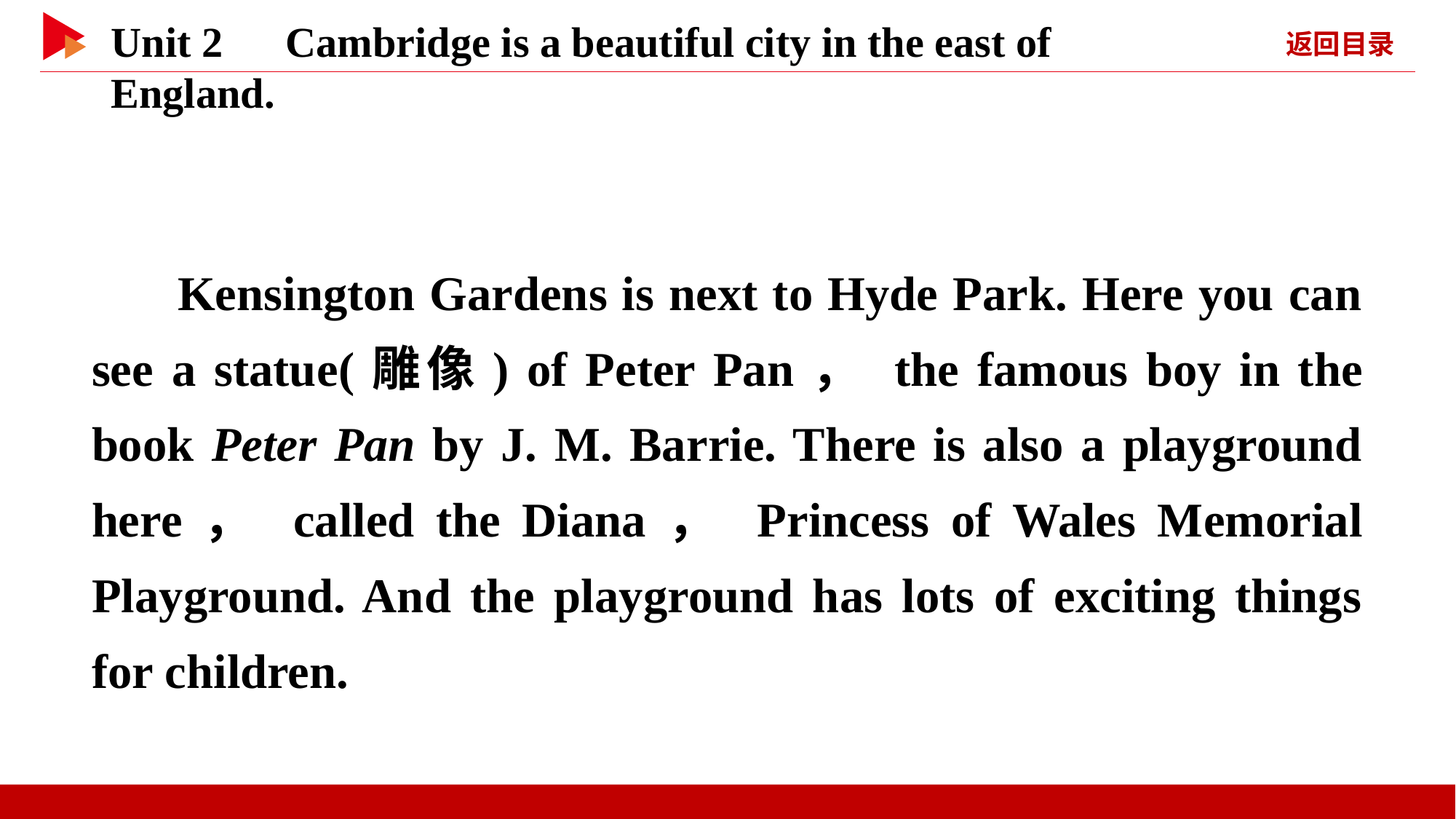

Kensington Gardens is next to Hyde Park. Here you can see a statue(雕像) of Peter Pan， the famous boy in the book Peter Pan by J. M. Barrie. There is also a playground here， called the Diana， Princess of Wales Memorial Playground. And the playground has lots of exciting things for children.